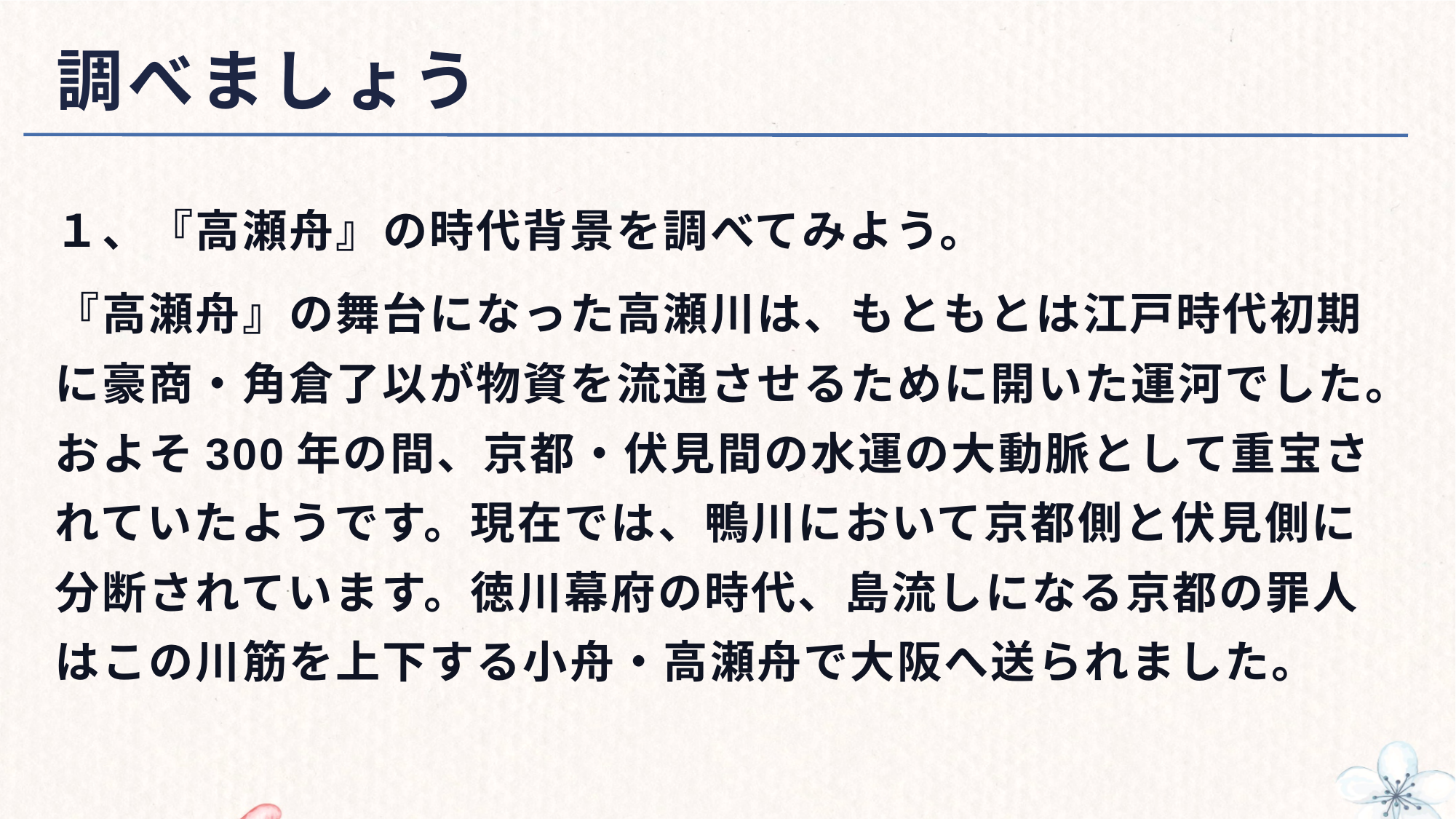

# 調べましょう
１、『高瀬舟』の時代背景を調べてみよう。
『高瀬舟』の舞台になった高瀬川は、もともとは江戸時代初期に豪商・角倉了以が物資を流通させるために開いた運河でした。およそ300年の間、京都・伏見間の水運の大動脈として重宝されていたようです。現在では、鴨川において京都側と伏見側に分断されています。徳川幕府の時代、島流しになる京都の罪人はこの川筋を上下する小舟・高瀬舟で大阪へ送られました。